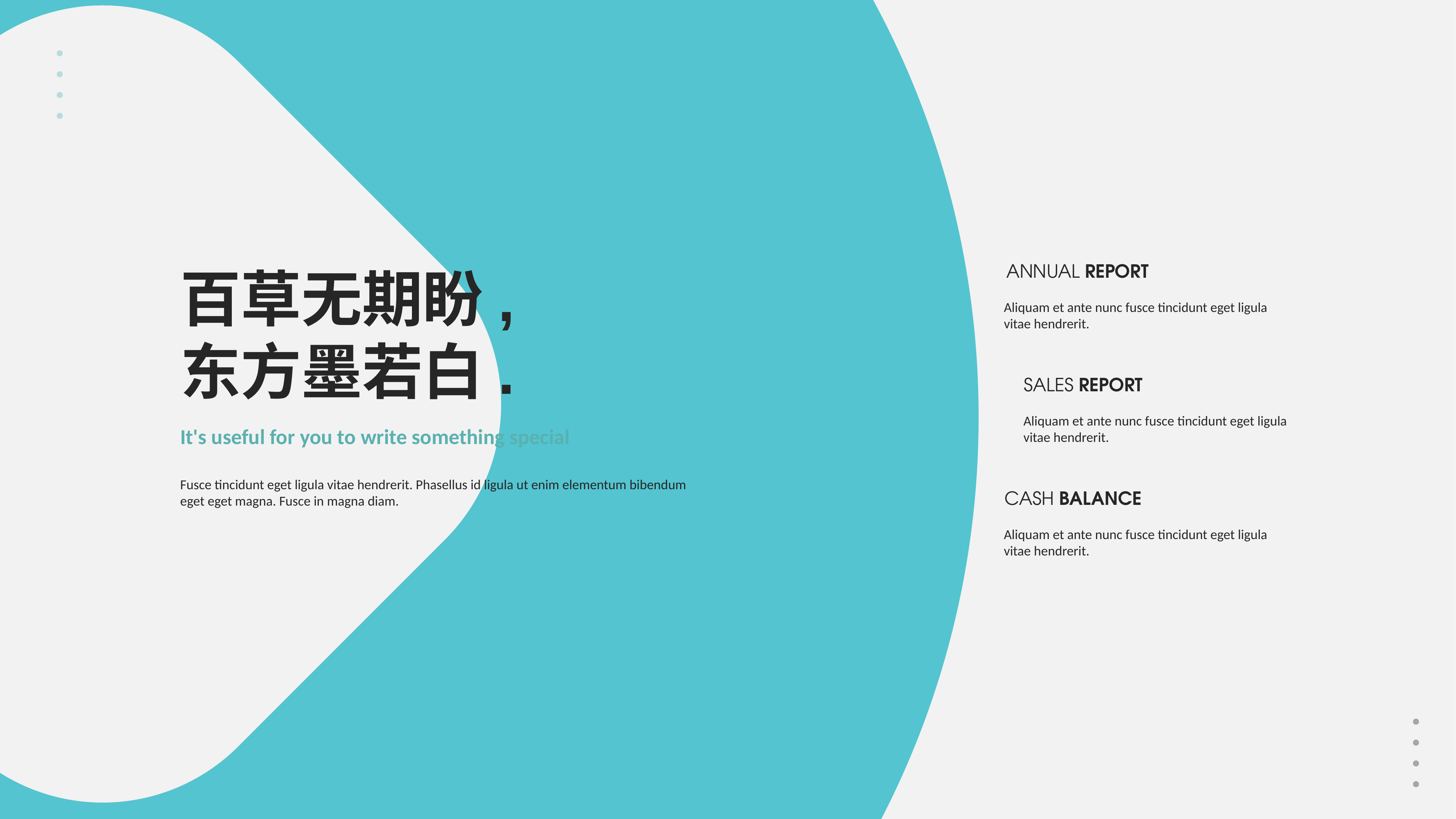

百草无期盼,
东方墨若白.
ANNUAL REPORT
Aliquam et ante nunc fusce tincidunt eget ligula vitae hendrerit.
SALES REPORT
Aliquam et ante nunc fusce tincidunt eget ligula vitae hendrerit.
It's useful for you to write something special
Fusce tincidunt eget ligula vitae hendrerit. Phasellus id ligula ut enim elementum bibendum eget eget magna. Fusce in magna diam.
CASH BALANCE
Aliquam et ante nunc fusce tincidunt eget ligula vitae hendrerit.